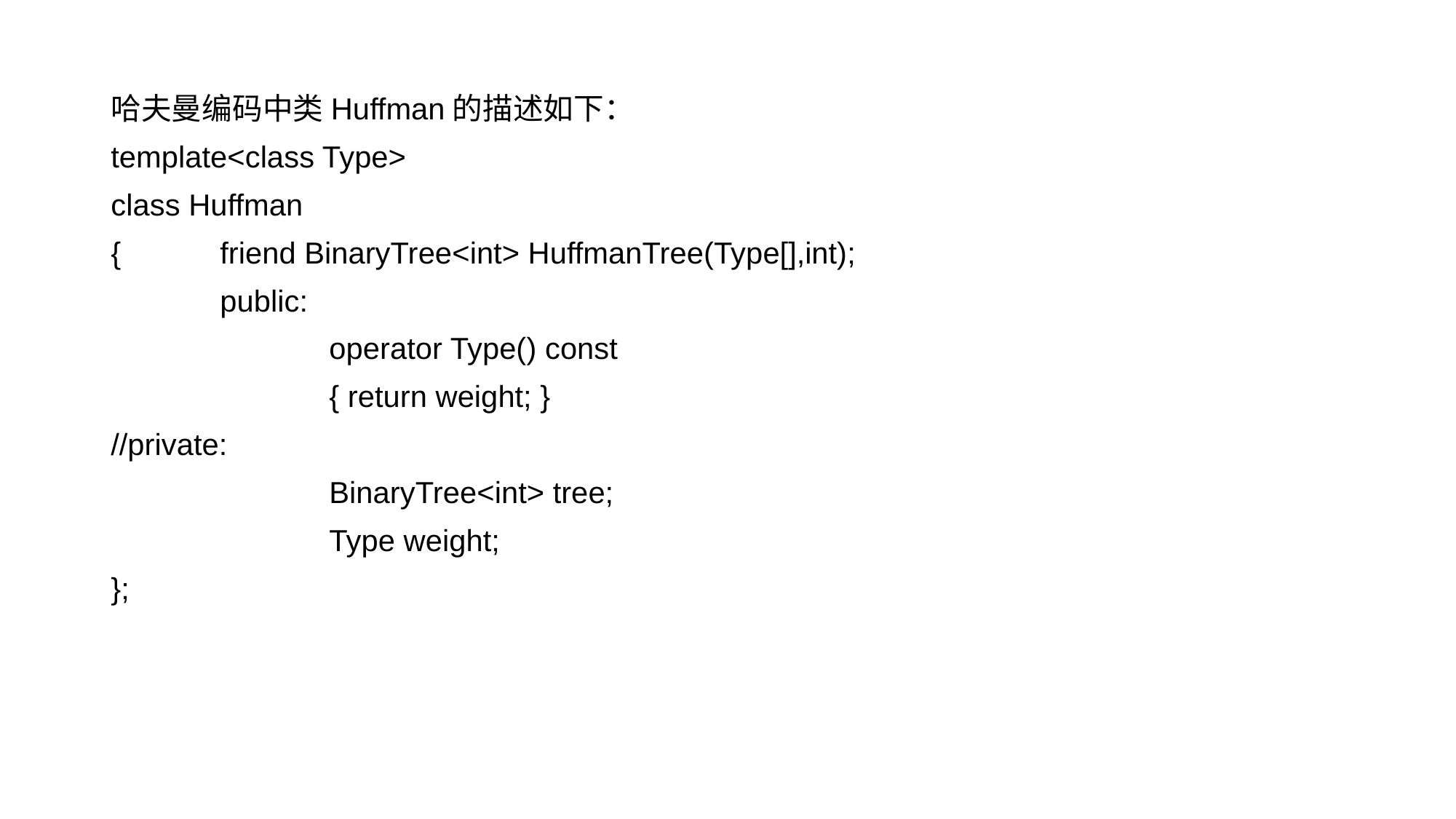

哈夫曼编码中类Huffman的描述如下：
template<class Type>
class Huffman
{	friend BinaryTree<int> HuffmanTree(Type[],int);
	public:
		operator Type() const
		{ return weight; }
//private:
		BinaryTree<int> tree;
		Type weight;
};